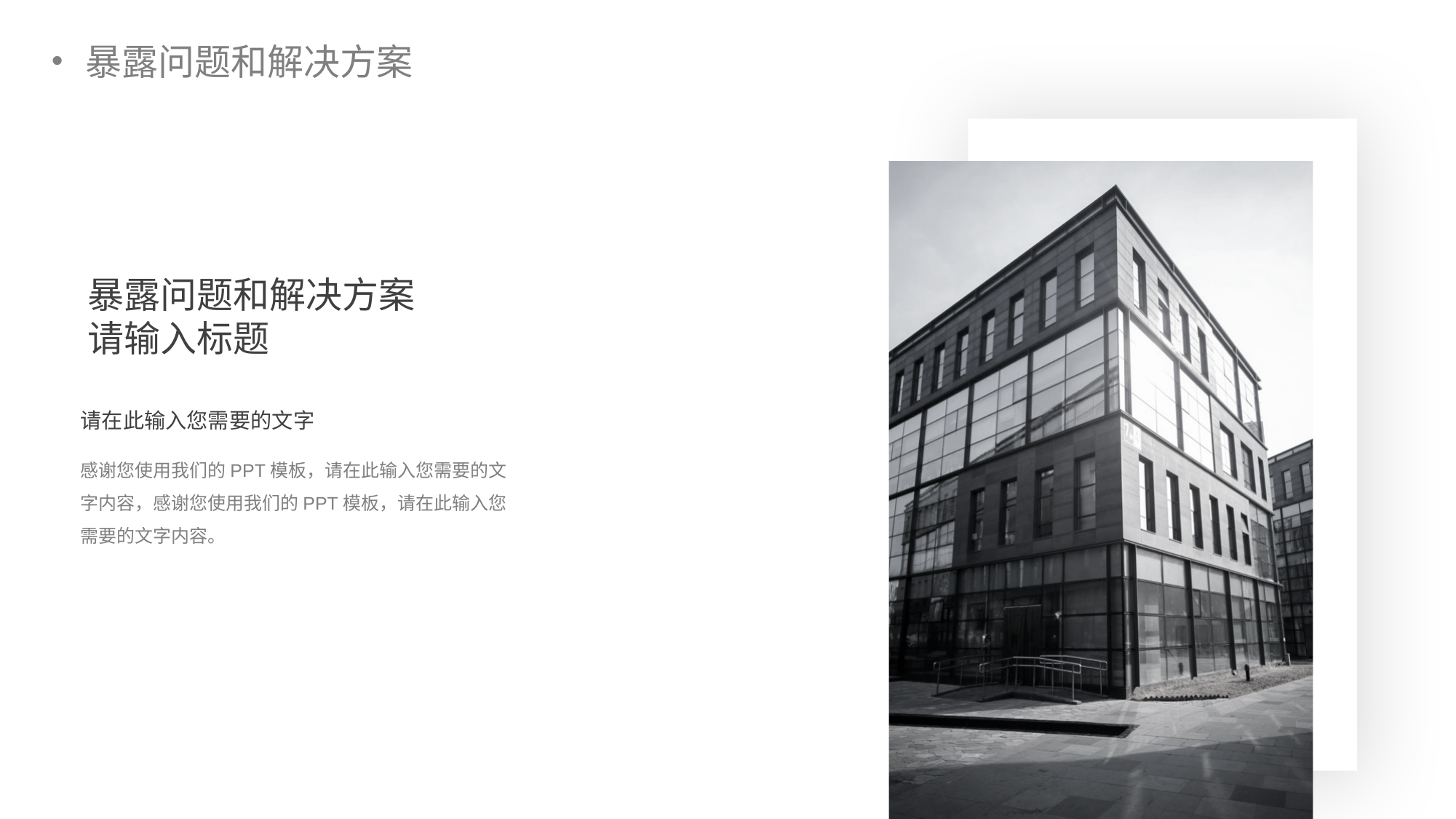

暴露问题和解决方案

暴露问题和解决方案
请输入标题
请在此输入您需要的文字
感谢您使用我们的PPT模板，请在此输入您需要的文字内容，感谢您使用我们的PPT模板，请在此输入您需要的文字内容。